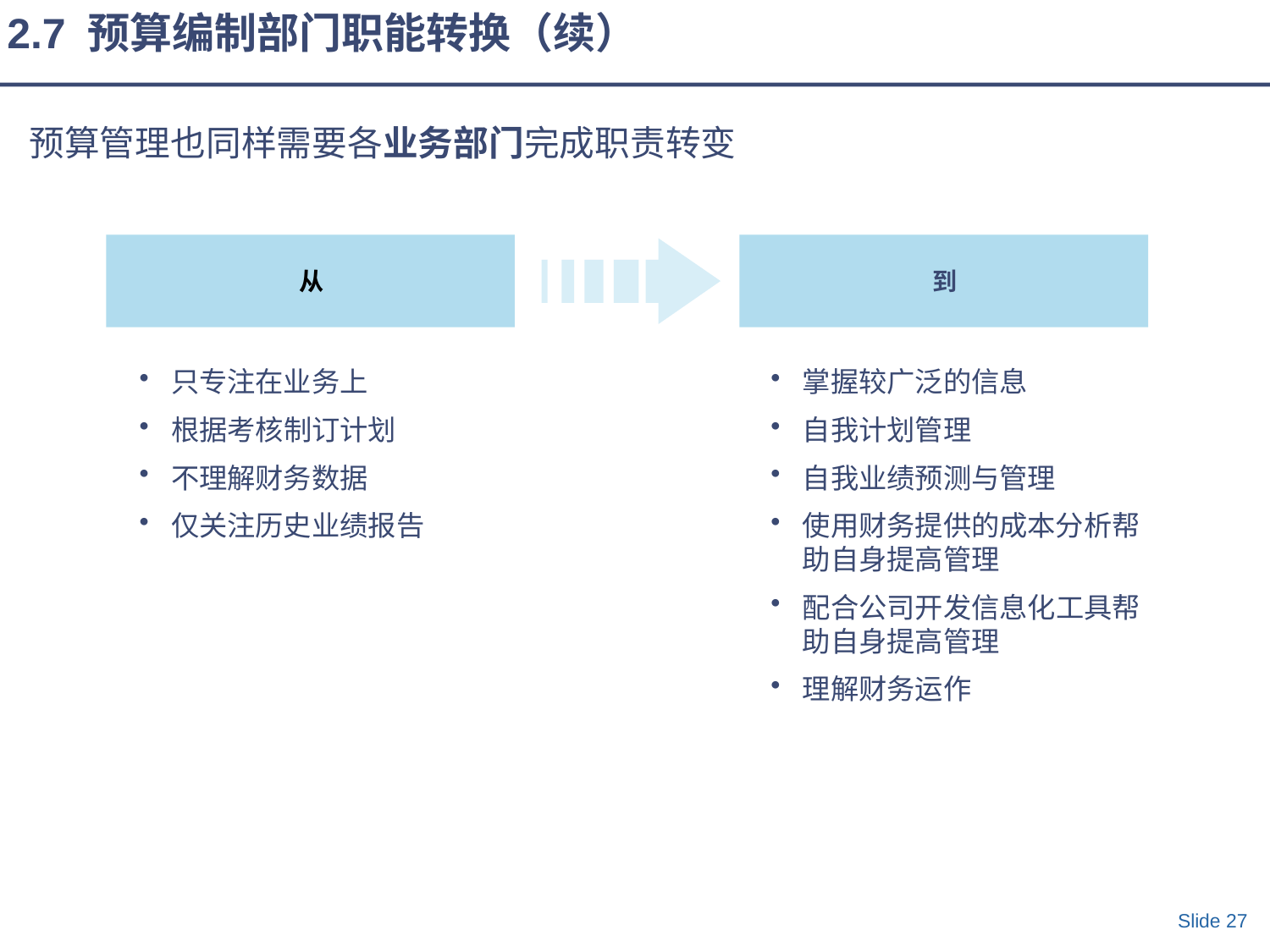

2.7 预算编制部门职能转换（续）

预算管理也同样需要各业务部门完成职责转变

从
到

只专注在业务上
根据考核制订计划
不理解财务数据
仅关注历史业绩报告
掌握较广泛的信息
自我计划管理
自我业绩预测与管理
使用财务提供的成本分析帮助自身提高管理
配合公司开发信息化工具帮助自身提高管理
理解财务运作
Slide 27